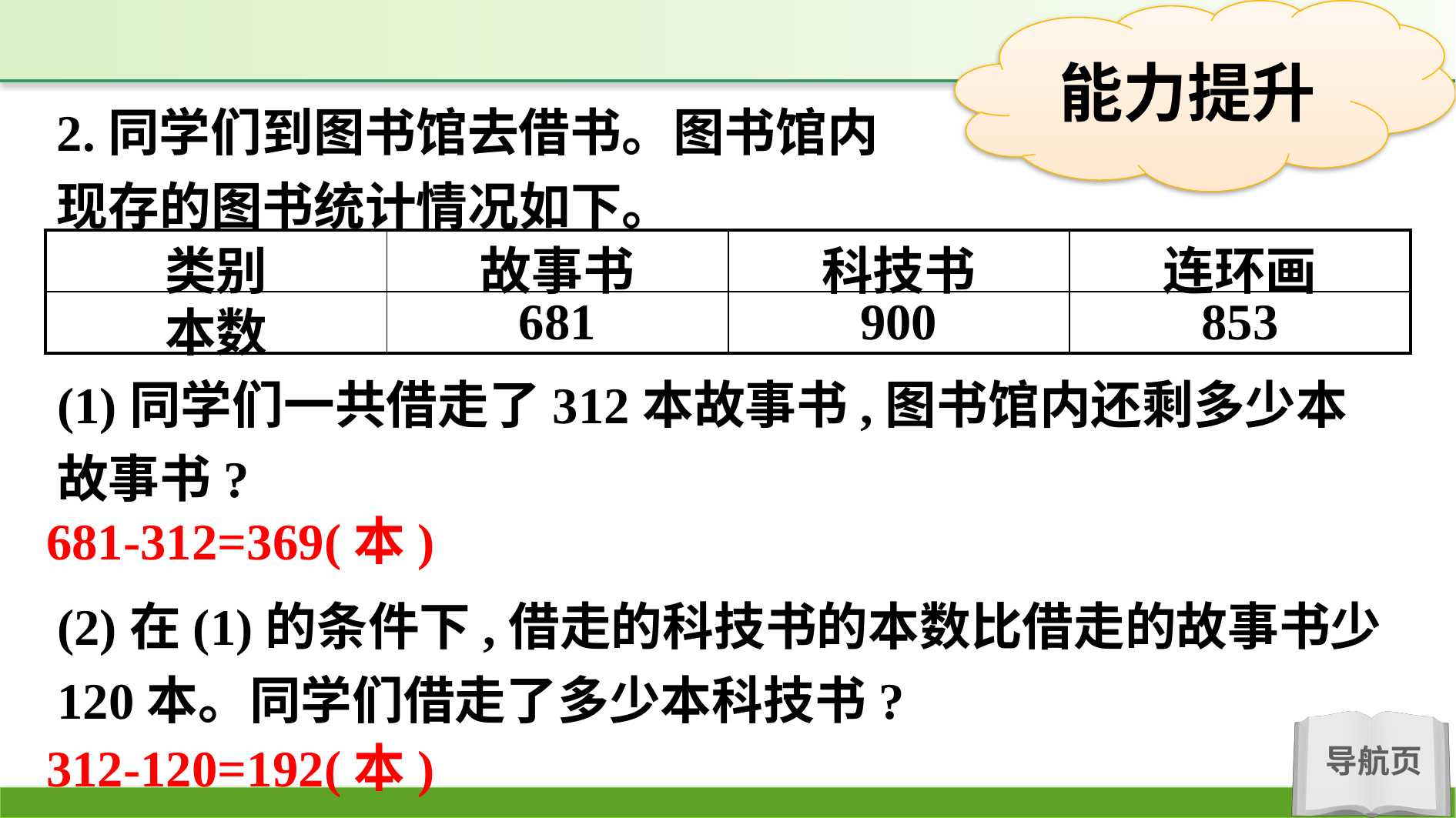

2.同学们到图书馆去借书。图书馆内现存的图书统计情况如下。
| 类别 | 故事书 | 科技书 | 连环画 |
| --- | --- | --- | --- |
| 本数 | 681 | 900 | 853 |
(1)同学们一共借走了312本故事书,图书馆内还剩多少本故事书?

(2)在(1)的条件下,借走的科技书的本数比借走的故事书少120本。同学们借走了多少本科技书?
681-312=369(本)
312-120=192(本)